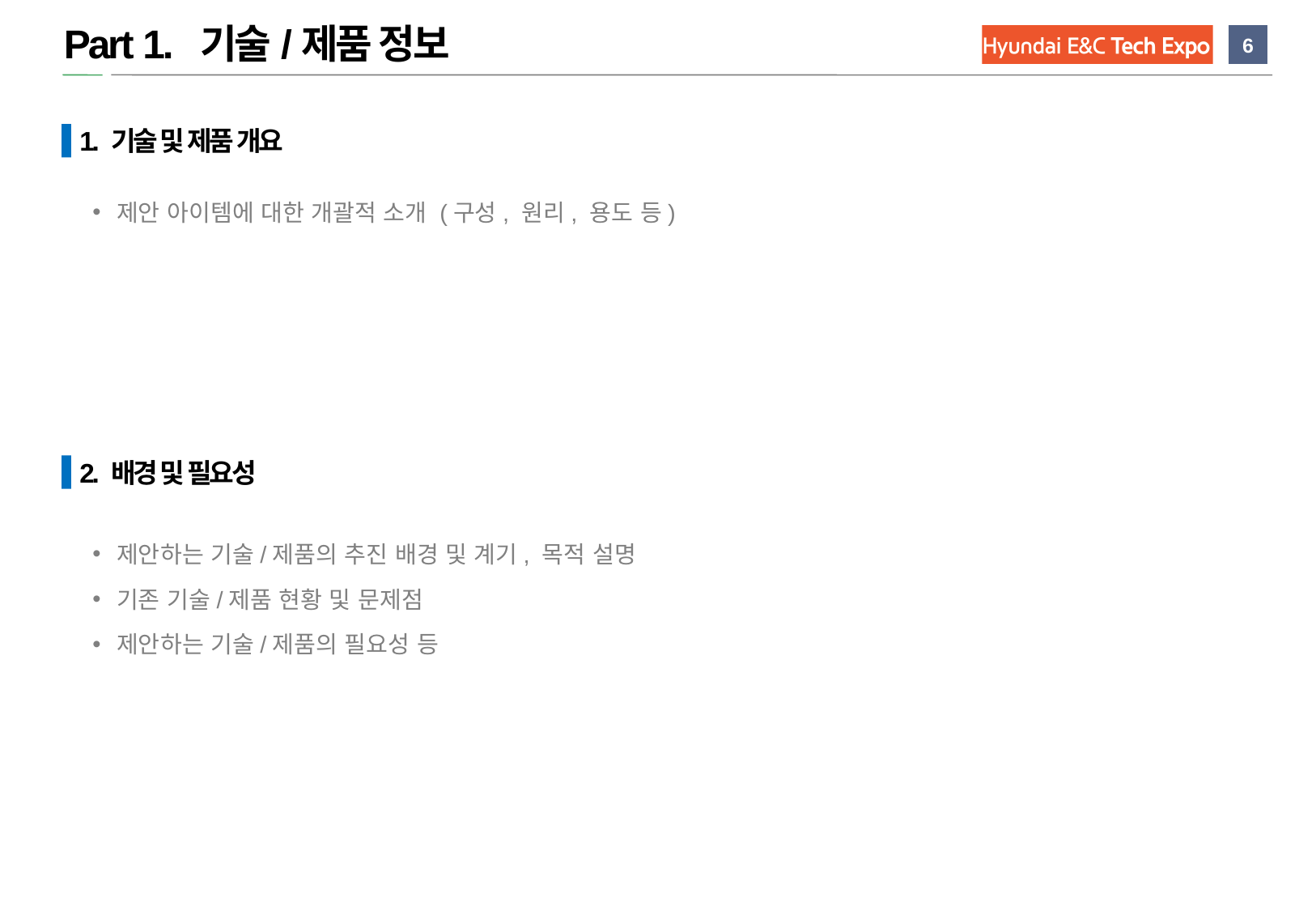

Part 1.  기술/제품 정보
    1. 기술 및 제품 개요

제안 아이템에 대한 개괄적 소개 (구성, 원리, 용도 등)
    2. 배경 및 필요성

제안하는 기술/제품의 추진 배경 및 계기, 목적 설명
기존 기술/제품 현황 및 문제점
제안하는 기술/제품의 필요성 등